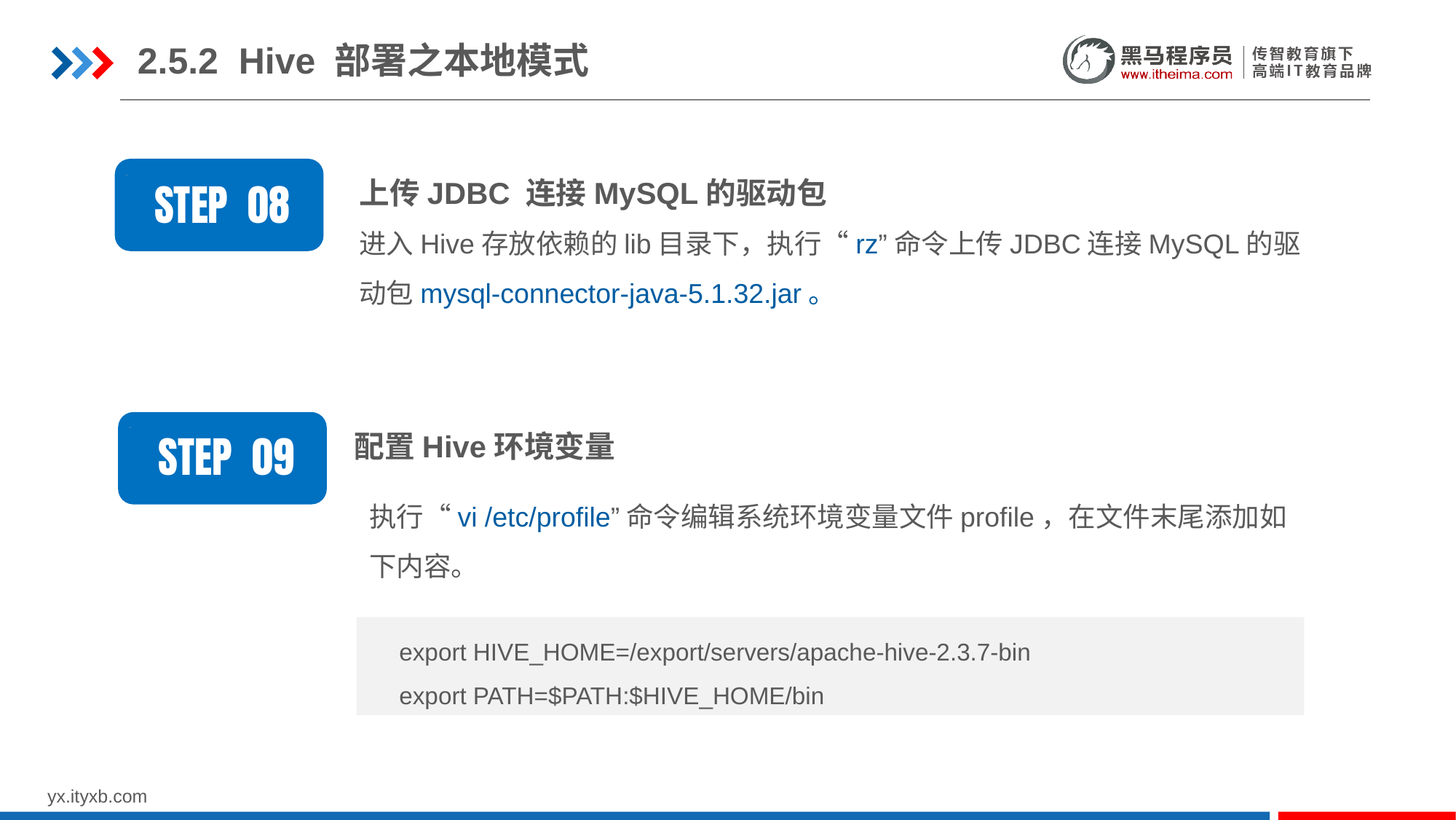

2.5.2  Hive 部署之本地模式

上传JDBC 连接MySQL的驱动包
进入Hive存放依赖的lib目录下，执行“rz”命令上传JDBC连接MySQL的驱动包mysql-connector-java-5.1.32.jar。

STEP  08
配置Hive环境变量

STEP  09
执行“vi /etc/profile”命令编辑系统环境变量文件profile，在文件末尾添加如下内容。
export HIVE_HOME=/export/servers/apache-hive-2.3.7-bin
export PATH=$PATH:$HIVE_HOME/bin